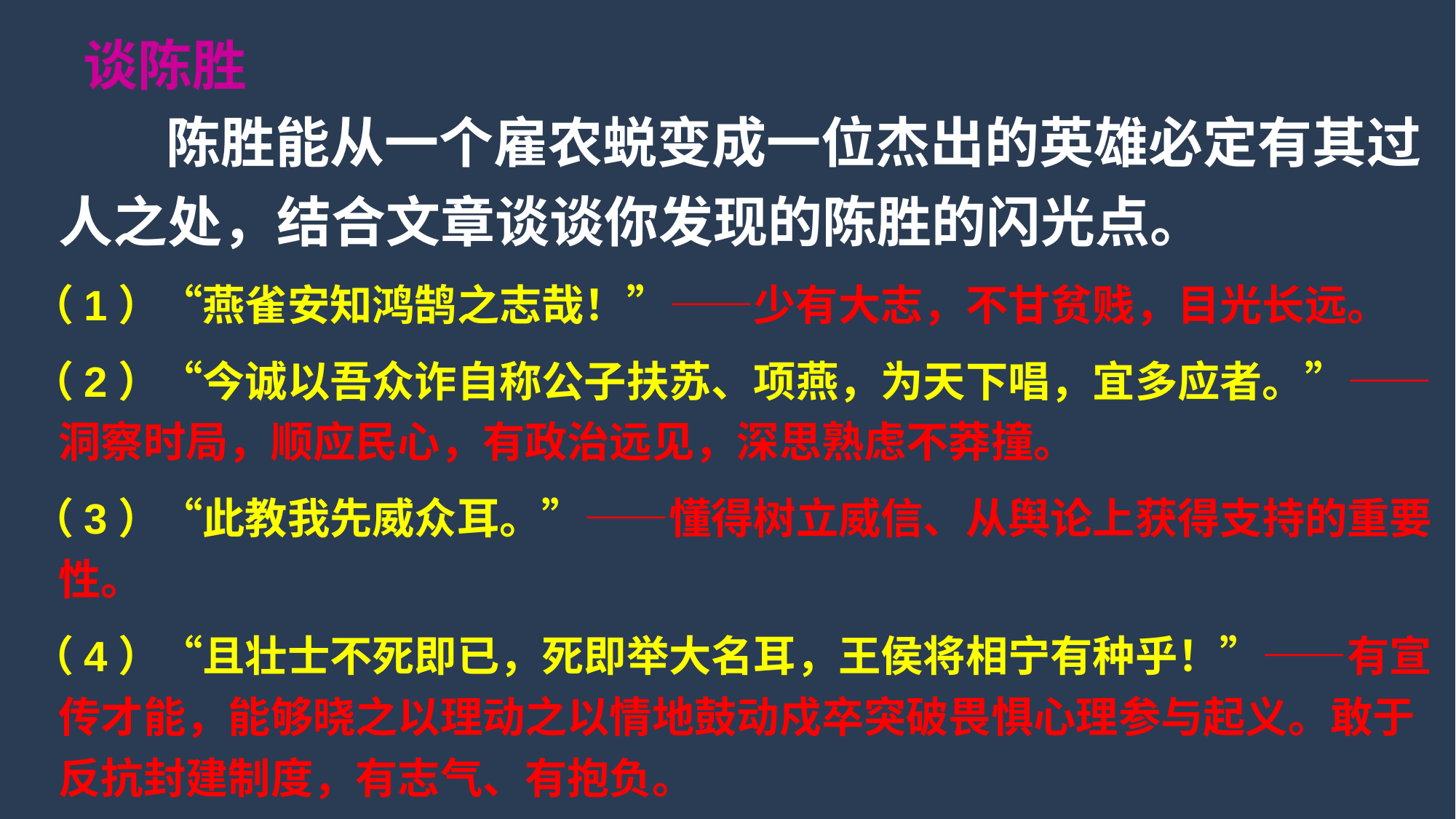

谈陈胜
          陈胜能从一个雇农蜕变成一位杰出的英雄必定有其过人之处，结合文章谈谈你发现的陈胜的闪光点。
（1）“燕雀安知鸿鹄之志哉！”——少有大志，不甘贫贱，目光长远。
（2）“今诚以吾众诈自称公子扶苏、项燕，为天下唱，宜多应者。”——洞察时局，顺应民心，有政治远见，深思熟虑不莽撞。
（3）“此教我先威众耳。”——懂得树立威信、从舆论上获得支持的重要性。
（4）“且壮士不死即已，死即举大名耳，王侯将相宁有种乎！”——有宣传才能，能够晓之以理动之以情地鼓动戍卒突破畏惧心理参与起义。敢于反抗封建制度，有志气、有抱负。